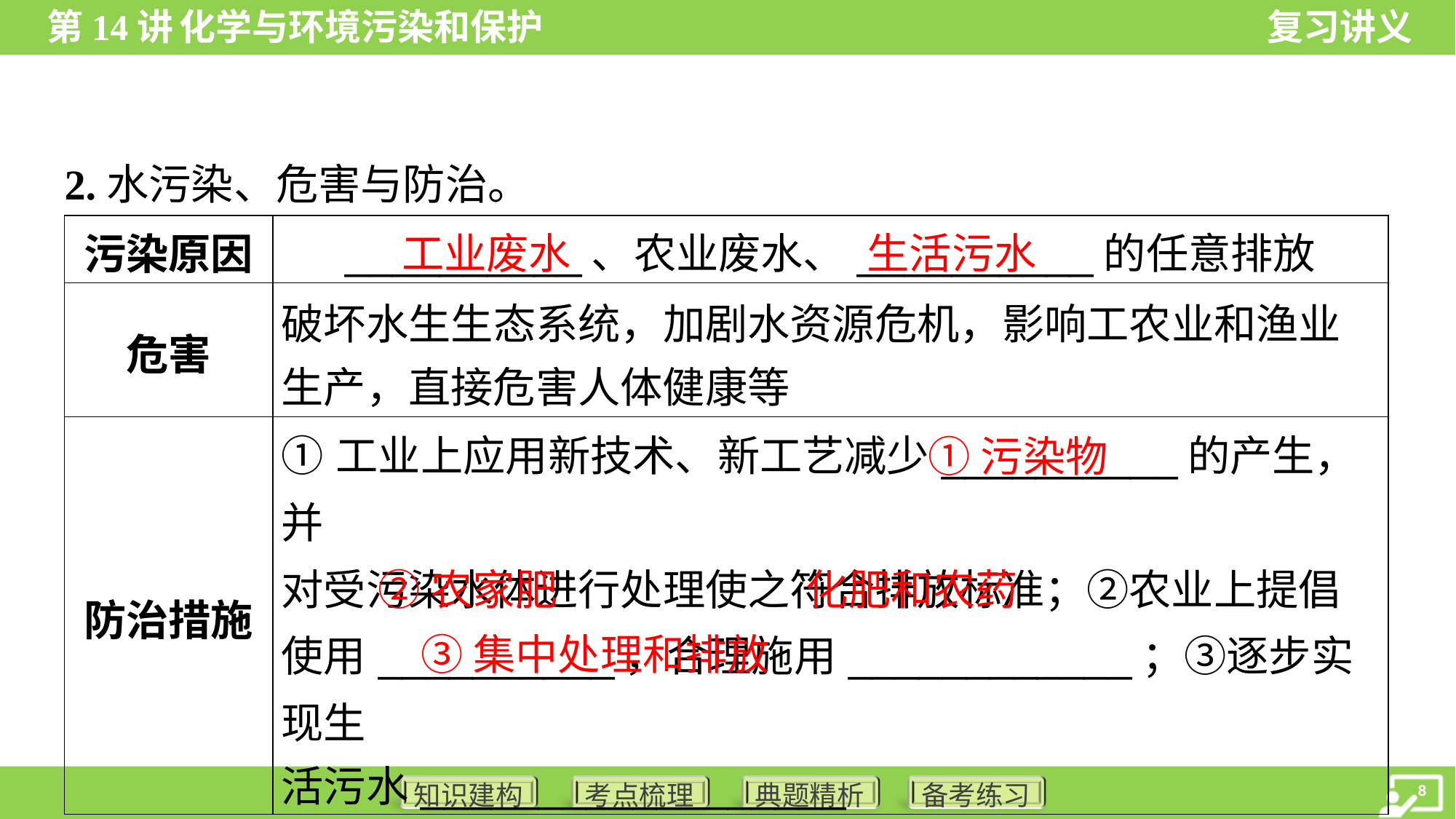

2.水污染、危害与防治。
工业废水
生活污水
| 污染原因 | \_\_\_\_\_\_\_\_\_\_、农业废水、\_\_\_\_\_\_\_\_\_\_的任意排放 |
| --- | --- |
| 危害 | 破坏水生生态系统，加剧水资源危机，影响工农业和渔业 生产，直接危害人体健康等 |
| 防治措施 | ①工业上应用新技术、新工艺减少\_\_\_\_\_\_\_\_\_\_的产生，并 对受污染水体进行处理使之符合排放标准；②农业上提倡 使用\_\_\_\_\_\_\_\_\_\_，合理施用\_\_\_\_\_\_\_\_\_\_\_\_；③逐步实现生 活污水\_\_\_\_\_\_\_\_\_\_\_\_\_\_\_\_\_\_ |
①污染物
②农家肥
化肥和农药
③集中处理和排放